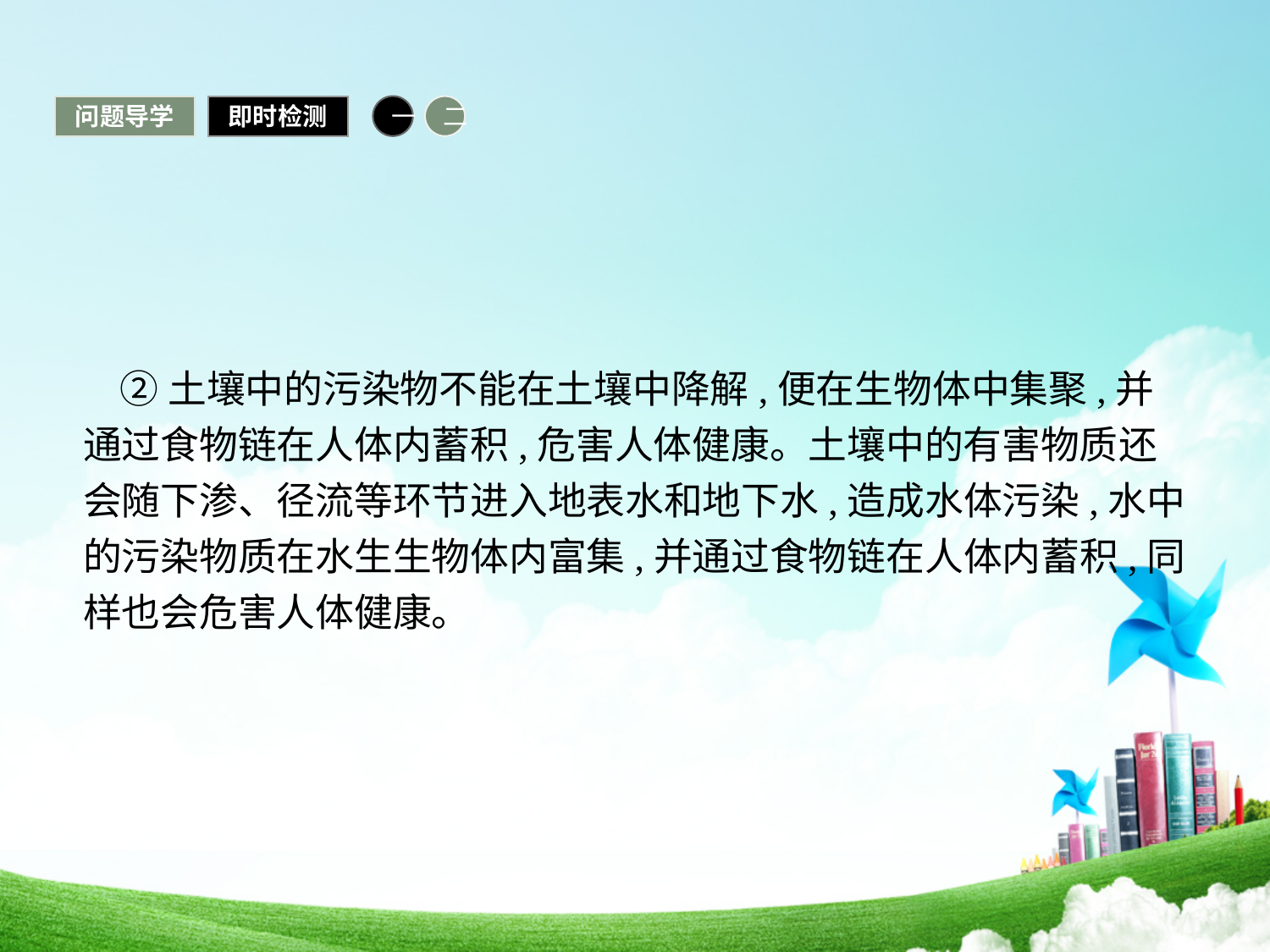

问题导学
即时检测
一
二
②土壤中的污染物不能在土壤中降解,便在生物体中集聚,并通过食物链在人体内蓄积,危害人体健康。土壤中的有害物质还会随下渗、径流等环节进入地表水和地下水,造成水体污染,水中的污染物质在水生生物体内富集,并通过食物链在人体内蓄积,同样也会危害人体健康。